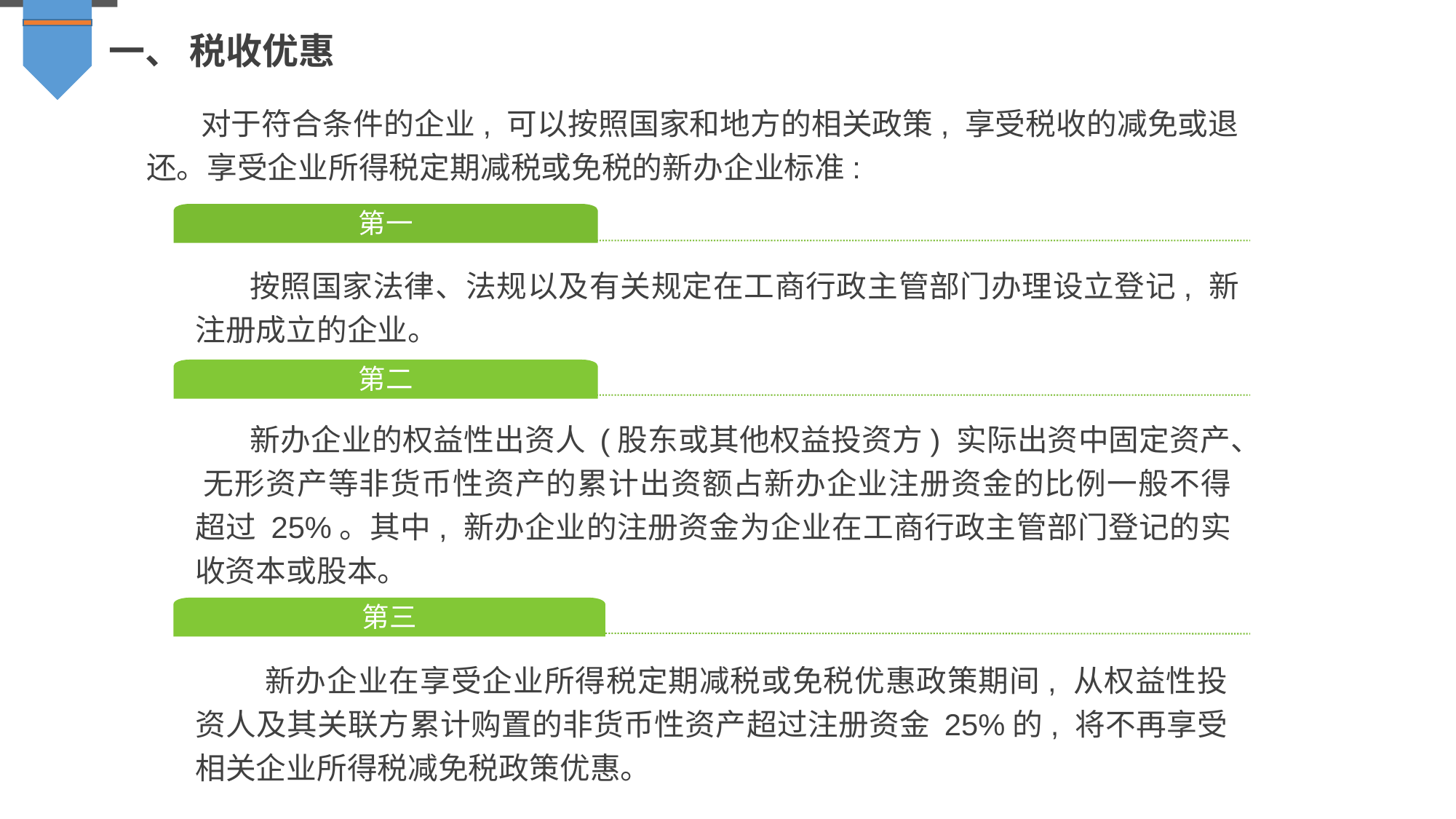

一、 税收优惠
对于符合条件的企业, 可以按照国家和地方的相关政策, 享受税收的减免或退还。享受企业所得税定期减税或免税的新办企业标准:
第一

按照国家法律、法规以及有关规定在工商行政主管部门办理设立登记, 新注册成立的企业。
第二

新办企业的权益性出资人 (股东或其他权益投资方) 实际出资中固定资产、 无形资产等非货币性资产的累计出资额占新办企业注册资金的比例一般不得超过 25%。其中, 新办企业的注册资金为企业在工商行政主管部门登记的实收资本或股本。
第三

 新办企业在享受企业所得税定期减税或免税优惠政策期间, 从权益性投资人及其关联方累计购置的非货币性资产超过注册资金 25%的, 将不再享受相关企业所得税减免税政策优惠。